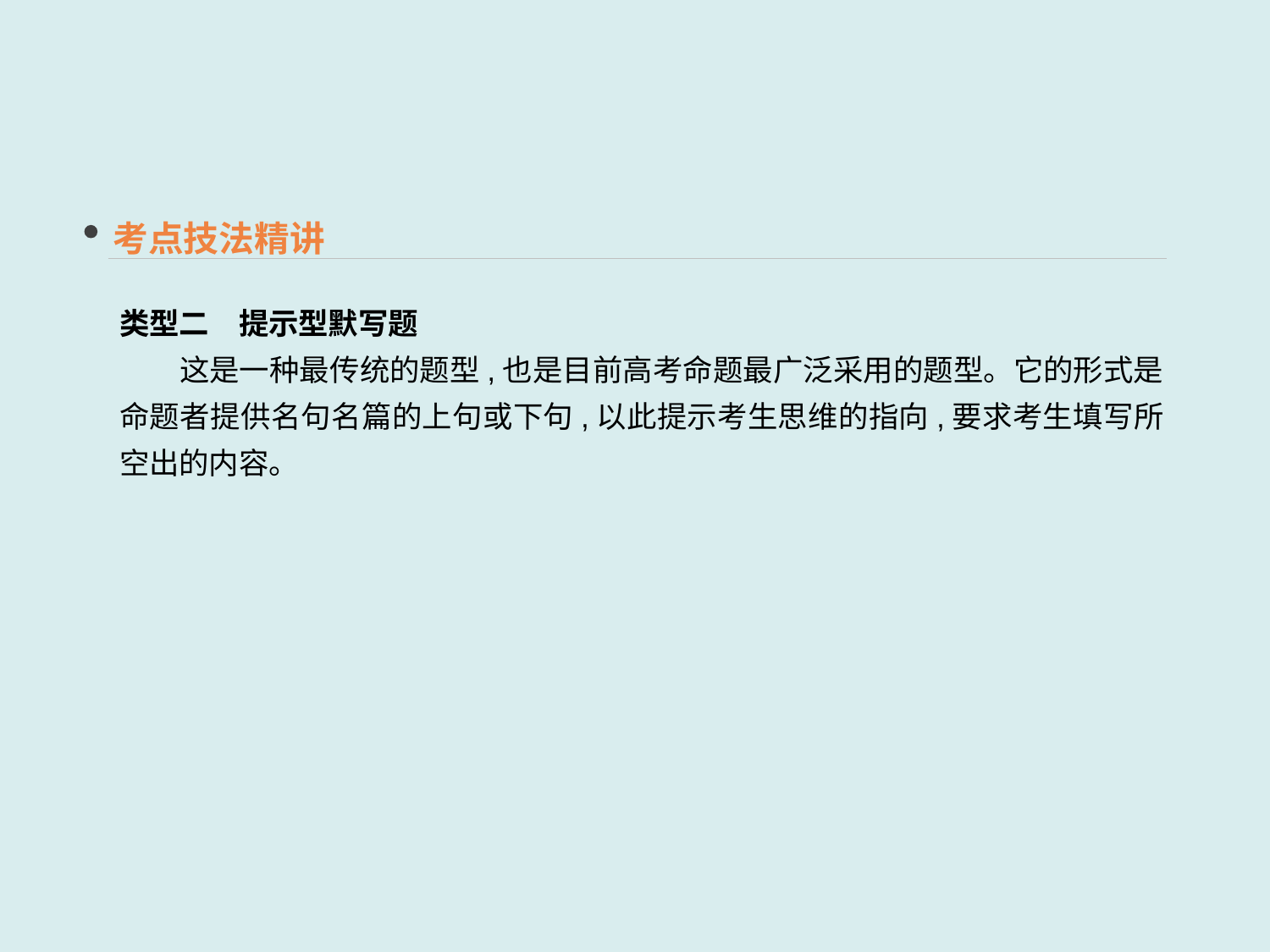

考点技法精讲

类型二　提示型默写题
　　这是一种最传统的题型,也是目前高考命题最广泛采用的题型。它的形式是命题者提供名句名篇的上句或下句,以此提示考生思维的指向,要求考生填写所空出的内容。